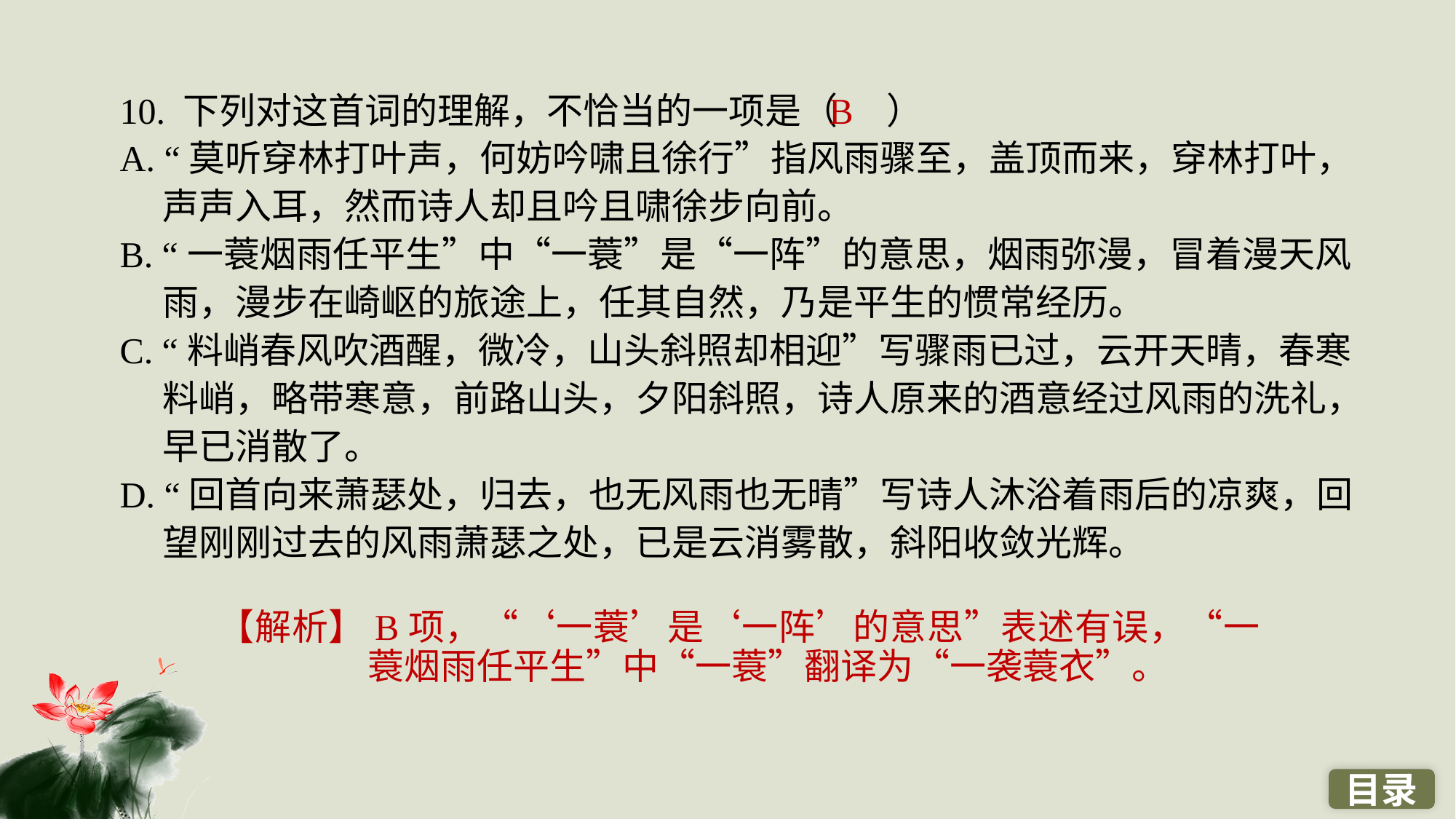

10. 下列对这首词的理解，不恰当的一项是（      ）
A. “莫听穿林打叶声，何妨吟啸且徐行”指风雨骤至，盖顶而来，穿林打叶，声声入耳，然而诗人却且吟且啸徐步向前。
B. “一蓑烟雨任平生”中“一蓑”是“一阵”的意思，烟雨弥漫，冒着漫天风雨，漫步在崎岖的旅途上，任其自然，乃是平生的惯常经历。
C. “料峭春风吹酒醒，微冷，山头斜照却相迎”写骤雨已过，云开天晴，春寒料峭，略带寒意，前路山头，夕阳斜照，诗人原来的酒意经过风雨的洗礼，早已消散了。
D. “回首向来萧瑟处，归去，也无风雨也无晴”写诗人沐浴着雨后的凉爽，回望刚刚过去的风雨萧瑟之处，已是云消雾散，斜阳收敛光辉。
B
【解析】B项，“‘一蓑’是‘一阵’的意思”表述有误，“一蓑烟雨任平生”中“一蓑”翻译为“一袭蓑衣”。